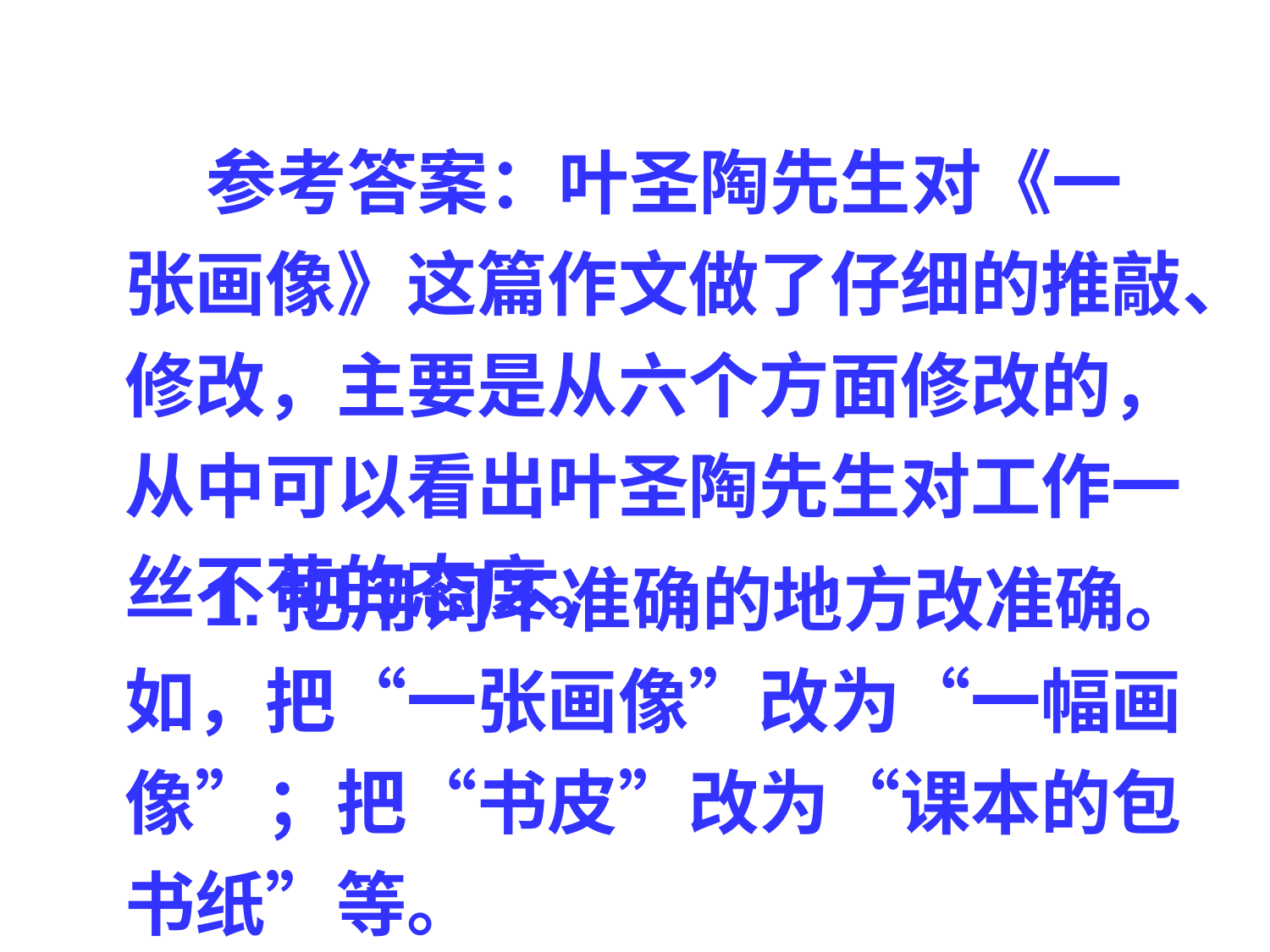

参考答案：叶圣陶先生对《一张画像》这篇作文做了仔细的推敲、修改，主要是从六个方面修改的，从中可以看出叶圣陶先生对工作一丝不苟的态度。
    1.把用词不准确的地方改准确。如，把“一张画像”改为“一幅画像”；把“书皮”改为“课本的包书纸”等。